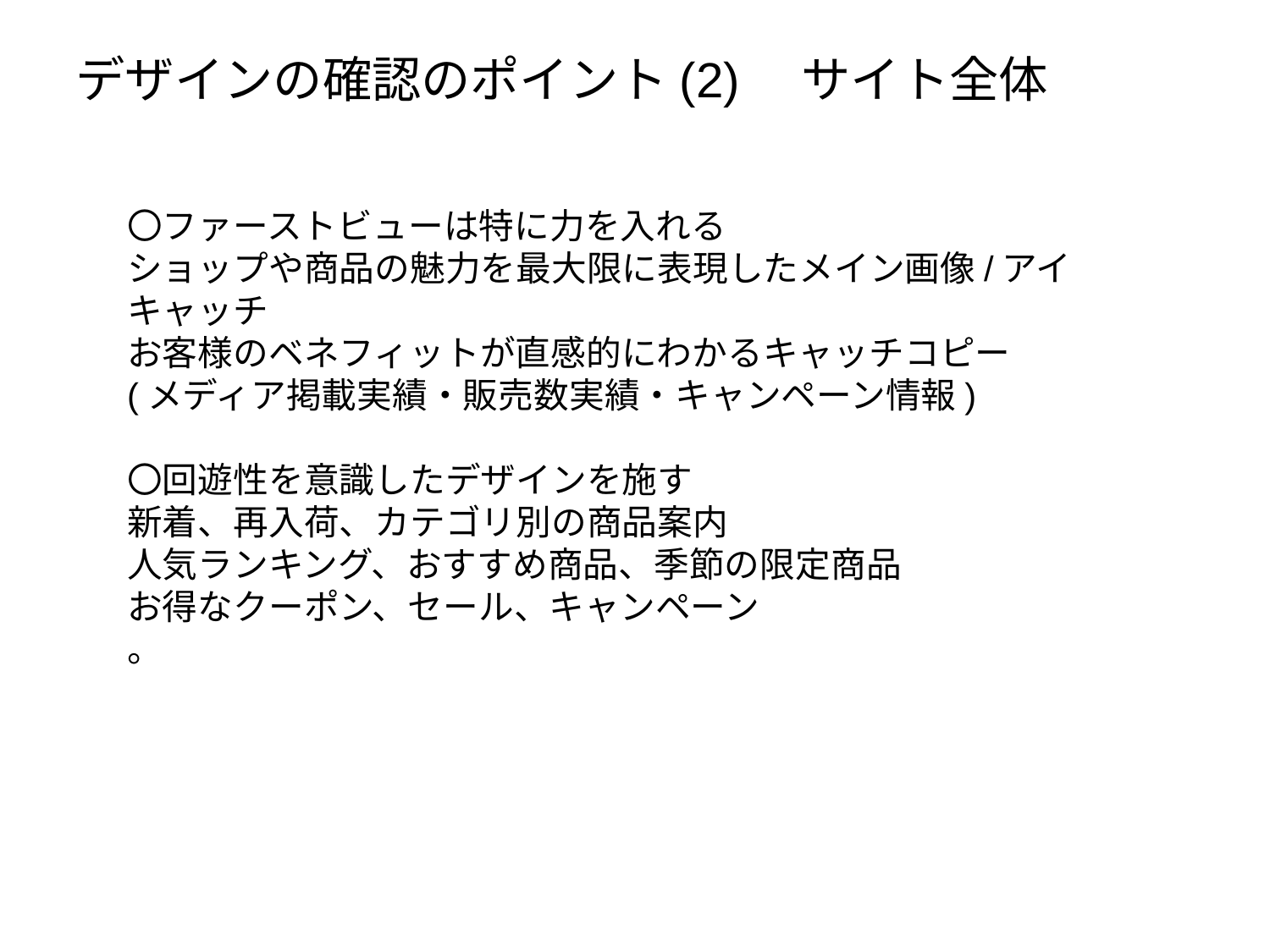

デザインの確認のポイント(2)　サイト全体
〇ファーストビューは特に力を入れる
ショップや商品の魅力を最大限に表現したメイン画像/アイキャッチ
お客様のベネフィットが直感的にわかるキャッチコピー
(メディア掲載実績・販売数実績・キャンペーン情報)

〇回遊性を意識したデザインを施す
新着、再入荷、カテゴリ別の商品案内
人気ランキング、おすすめ商品、季節の限定商品
お得なクーポン、セール、キャンペーン
。